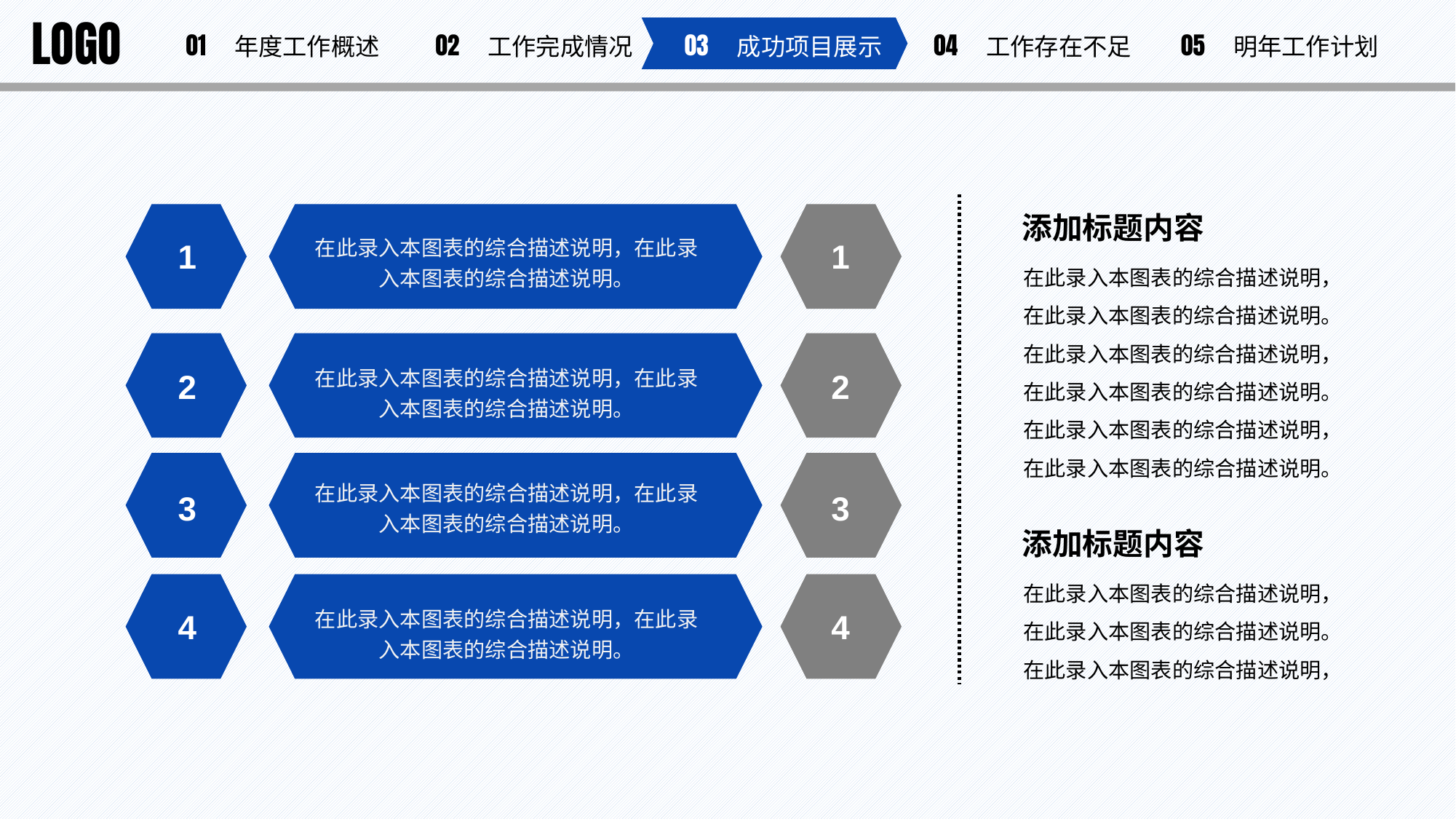

LOGO

01    年度工作概述
02    工作完成情况
03    成功项目展示
04    工作存在不足
05    明年工作计划

添加标题内容

在此录入本图表的综合描述说明，在此录入本图表的综合描述说明。
1
1
在此录入本图表的综合描述说明，在此录入本图表的综合描述说明。在此录入本图表的综合描述说明，在此录入本图表的综合描述说明。
在此录入本图表的综合描述说明，在此录入本图表的综合描述说明。

在此录入本图表的综合描述说明，在此录入本图表的综合描述说明。
2
2

在此录入本图表的综合描述说明，在此录入本图表的综合描述说明。
3
3
添加标题内容
在此录入本图表的综合描述说明，在此录入本图表的综合描述说明。在此录入本图表的综合描述说明，

在此录入本图表的综合描述说明，在此录入本图表的综合描述说明。
4
4